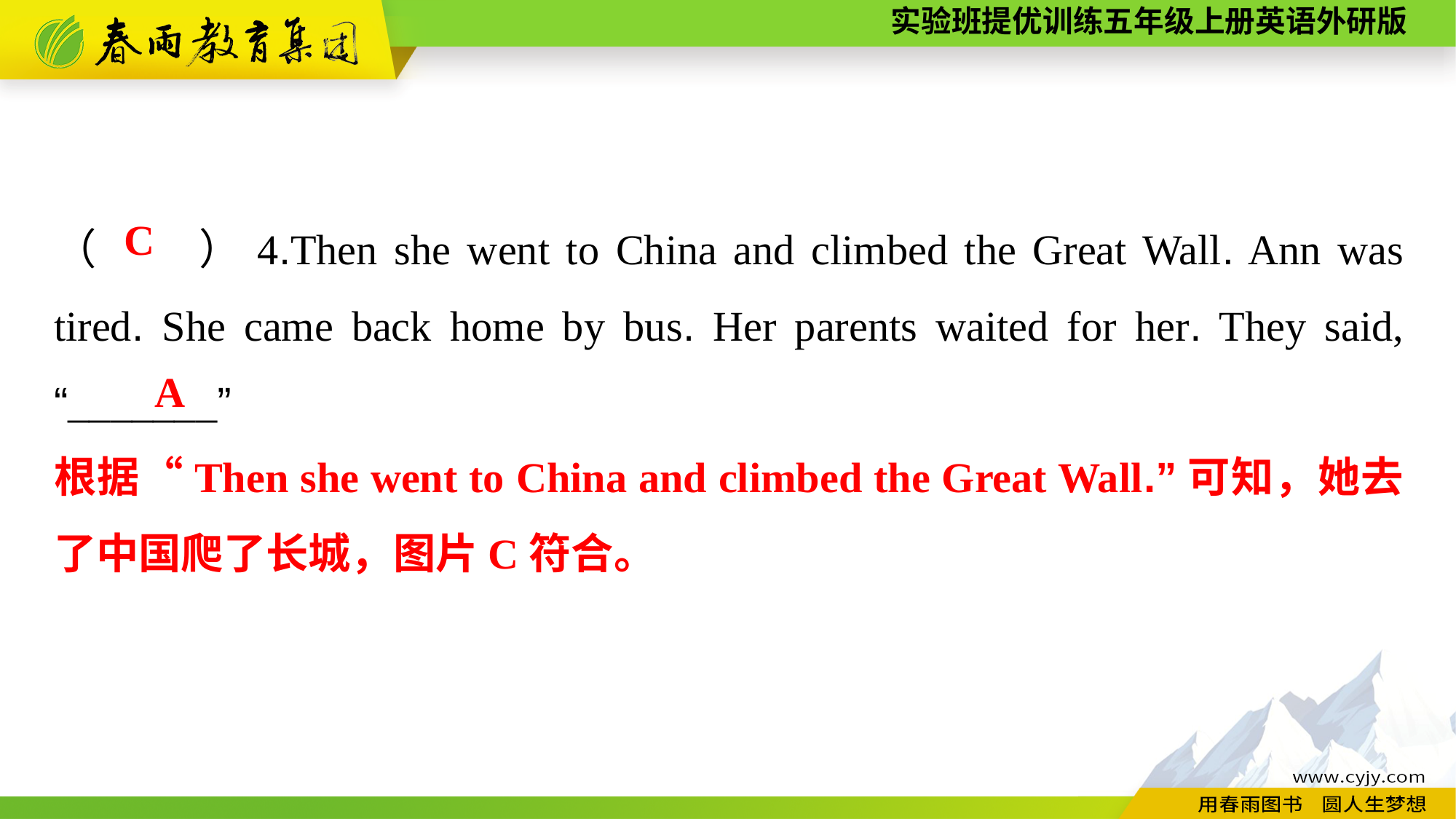

（　　）4.Then she went to China and climbed the Great Wall. Ann was tired. She came back home by bus. Her parents waited for her. They said, “_______”
C
A
根据“Then she went to China and climbed the Great Wall.”可知，她去了中国爬了长城，图片C符合。